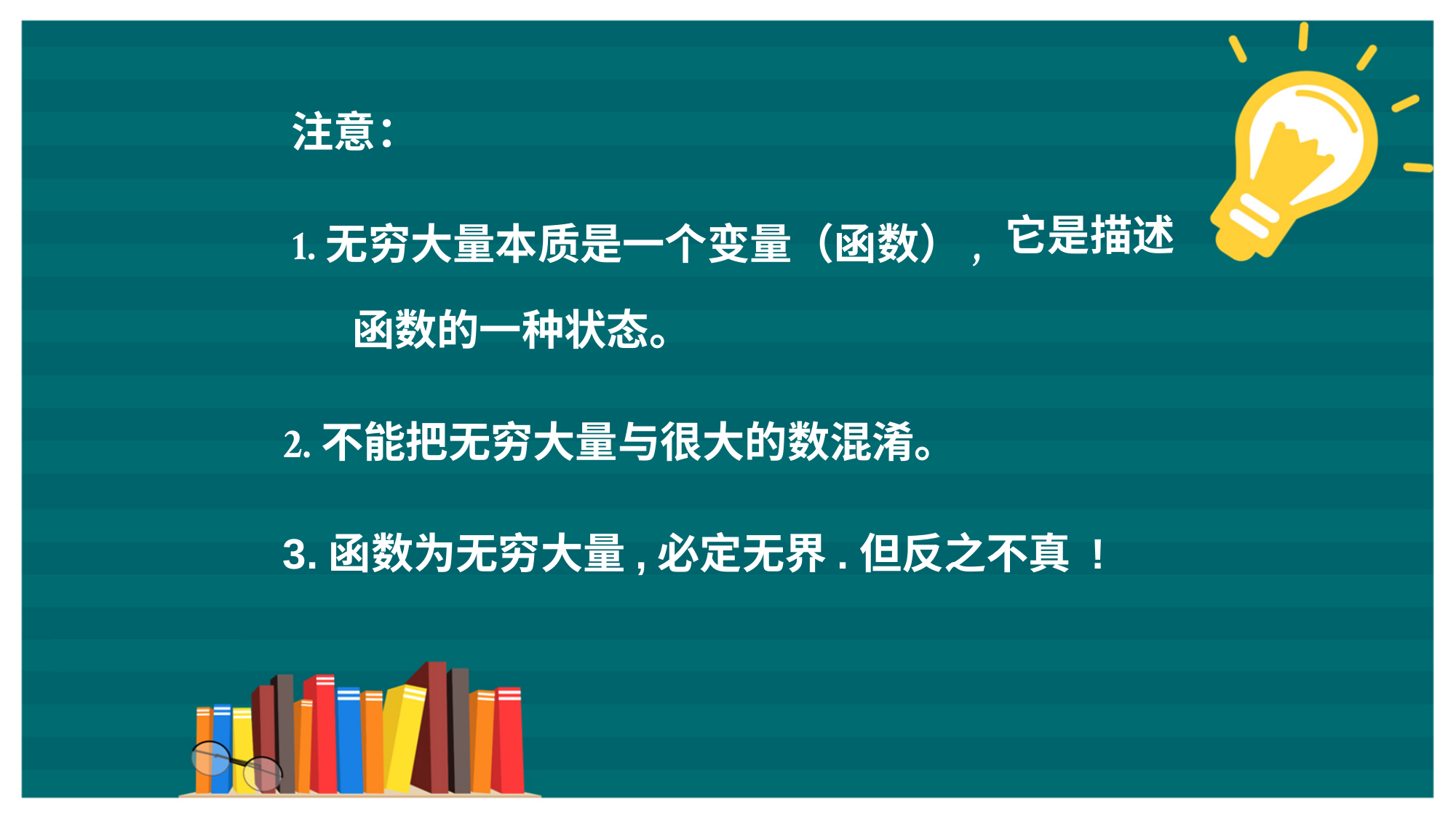

注意：

它是描述
1.无穷大量本质是一个变量（函数）,
函数的一种状态。

2.不能把无穷大量与很大的数混淆。

3.函数为无穷大量,必定无界.但反之不真 !